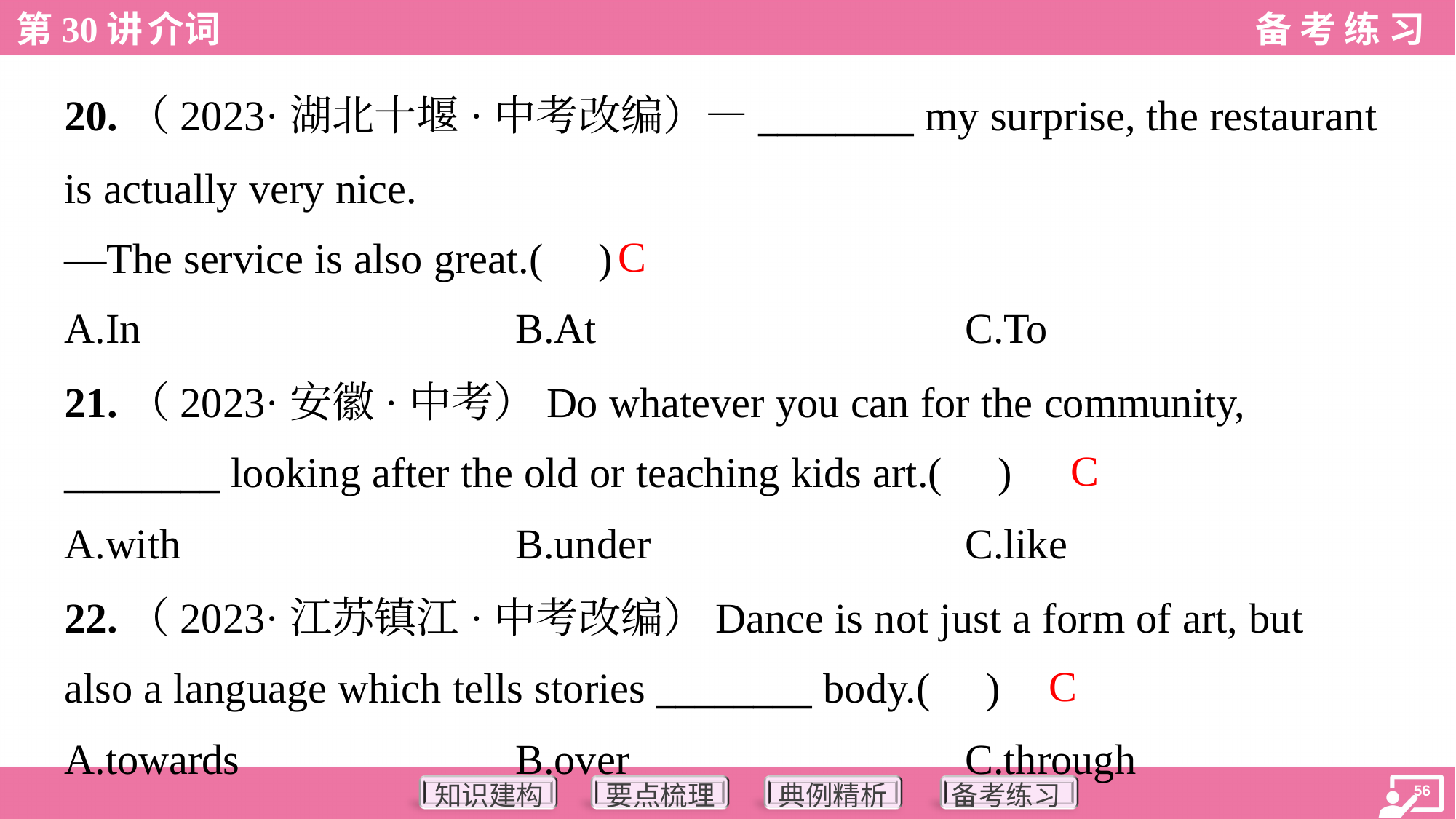

20.（2023·湖北十堰·中考改编）—________ my surprise, the restaurant
is actually very nice.
—The service is also great.(     )
C
A.In	B.At	C.To
21.（2023·安徽·中考）Do whatever you can for the community,
________ looking after the old or teaching kids art.(     )
C
A.with	B.under	C.like
22.（2023·江苏镇江·中考改编）Dance is not just a form of art, but
also a language which tells stories ________ body.(     )
C
A.towards	B.over	C.through